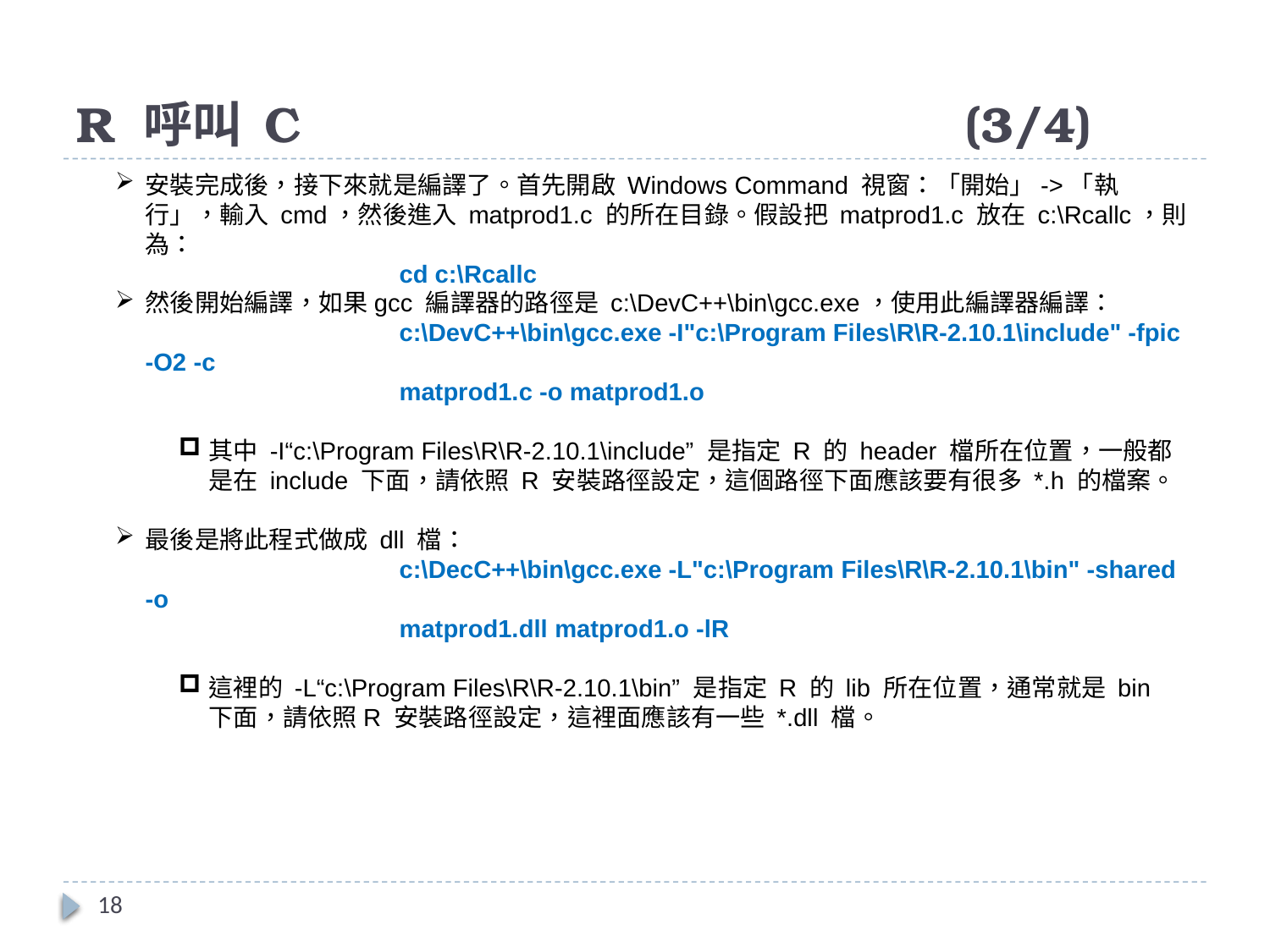

# R 呼叫 C						(3/4)
安裝完成後，接下來就是編譯了。首先開啟 Windows Command 視窗：「開始」->「執行」，輸入 cmd，然後進入 matprod1.c 的所在目錄。假設把 matprod1.c 放在 c:\Rcallc，則為：
		cd c:\Rcallc
然後開始編譯，如果gcc 編譯器的路徑是 c:\DevC++\bin\gcc.exe，使用此編譯器編譯：
		c:\DevC++\bin\gcc.exe -I"c:\Program Files\R\R-2.10.1\include" -fpic -O2 -c
		matprod1.c -o matprod1.o

其中 -I“c:\Program Files\R\R-2.10.1\include” 是指定 R 的 header 檔所在位置，一般都是在 include 下面，請依照 R 安裝路徑設定，這個路徑下面應該要有很多 *.h 的檔案。

最後是將此程式做成 dll 檔：
		c:\DecC++\bin\gcc.exe -L"c:\Program Files\R\R-2.10.1\bin" -shared -o
		matprod1.dll matprod1.o -lR

這裡的 -L“c:\Program Files\R\R-2.10.1\bin” 是指定 R 的 lib 所在位置，通常就是 bin 下面，請依照R 安裝路徑設定，這裡面應該有一些 *.dll 檔。

18